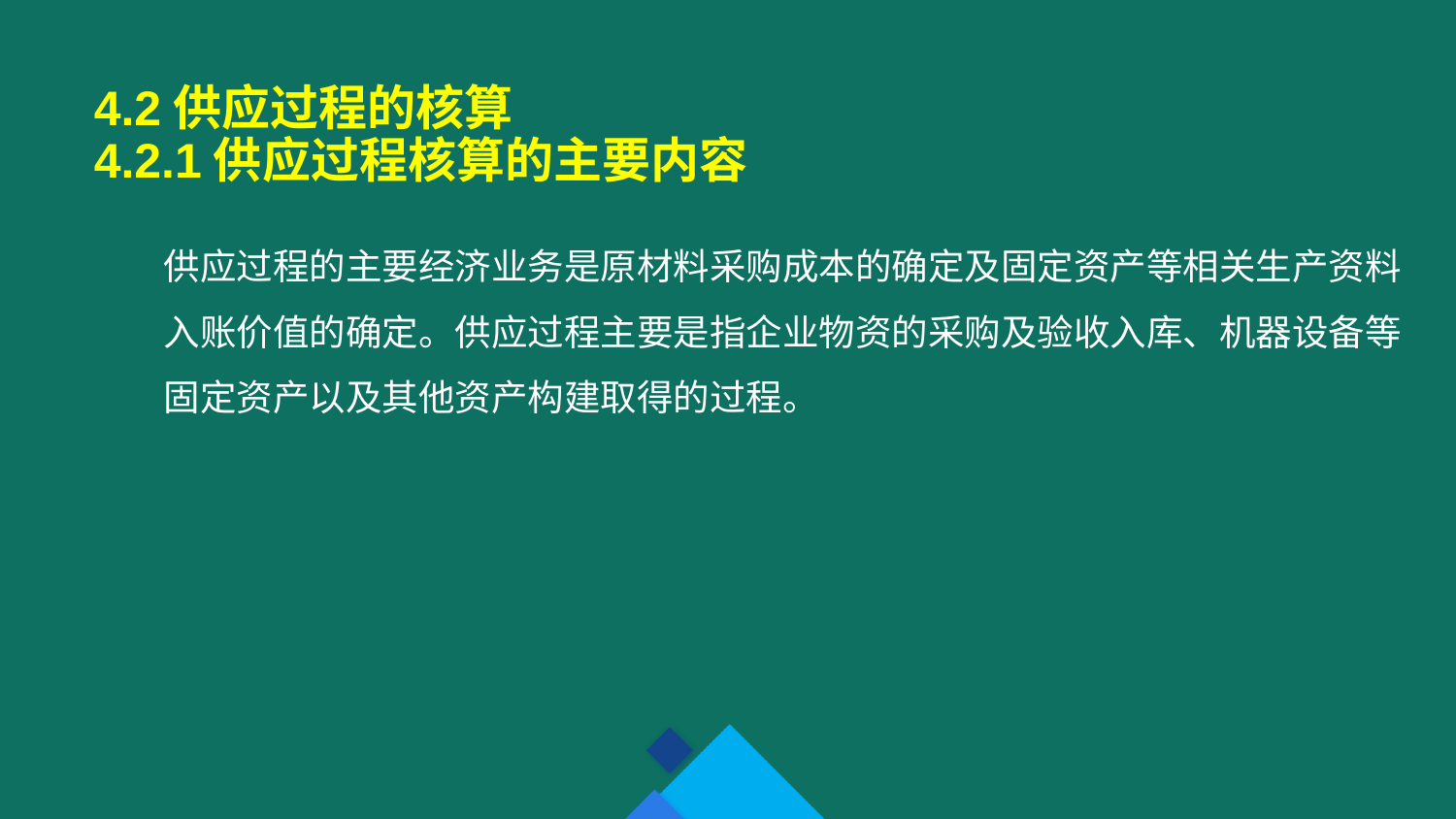

4.2供应过程的核算
4.2.1供应过程核算的主要内容
供应过程的主要经济业务是原材料采购成本的确定及固定资产等相关生产资料入账价值的确定。供应过程主要是指企业物资的采购及验收入库、机器设备等固定资产以及其他资产构建取得的过程。